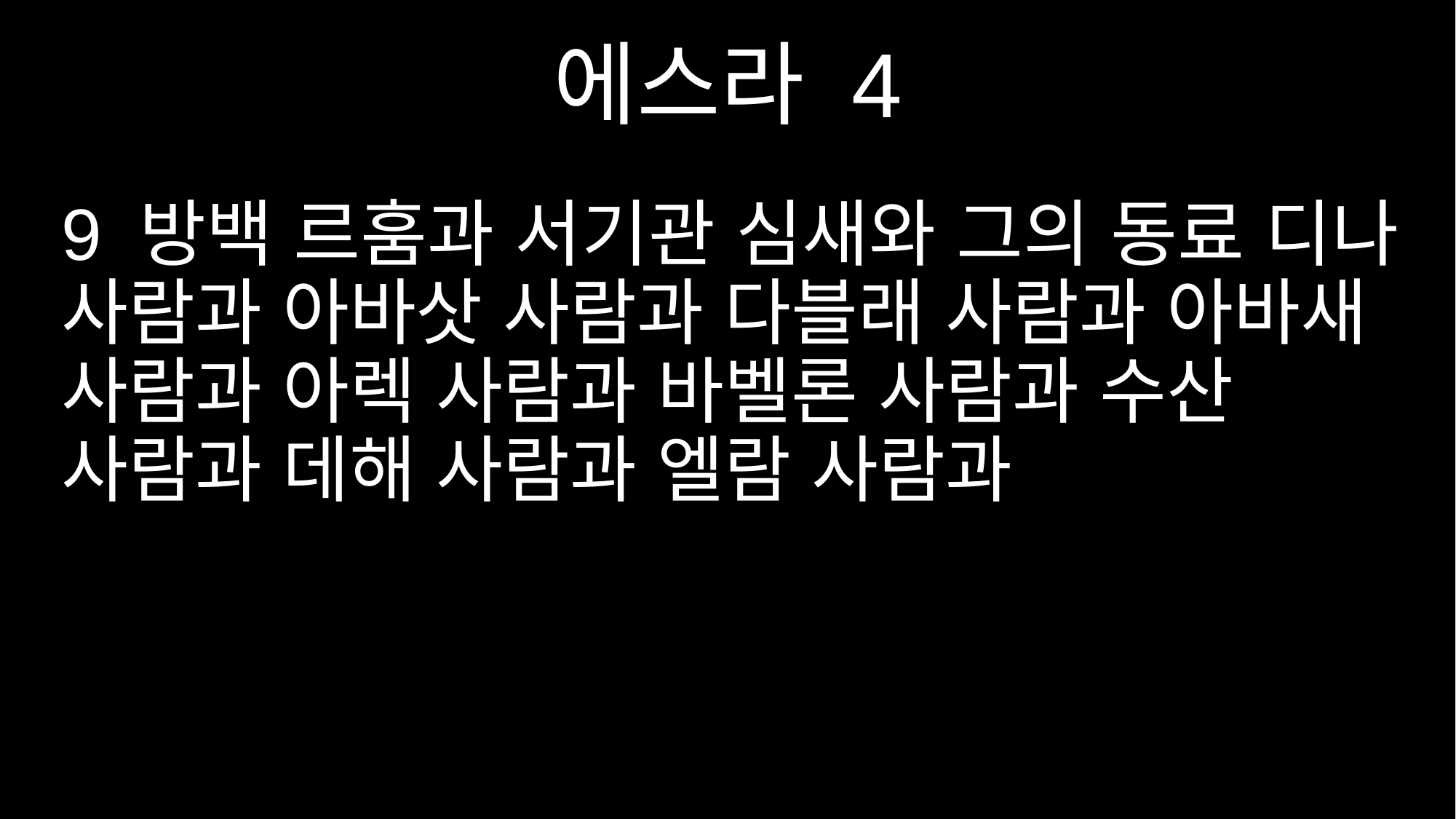

에스라 4
9 방백 르훔과 서기관 심새와 그의 동료 디나 사람과 아바삿 사람과 다블래 사람과 아바새 사람과 아렉 사람과 바벨론 사람과 수산 사람과 데해 사람과 엘람 사람과